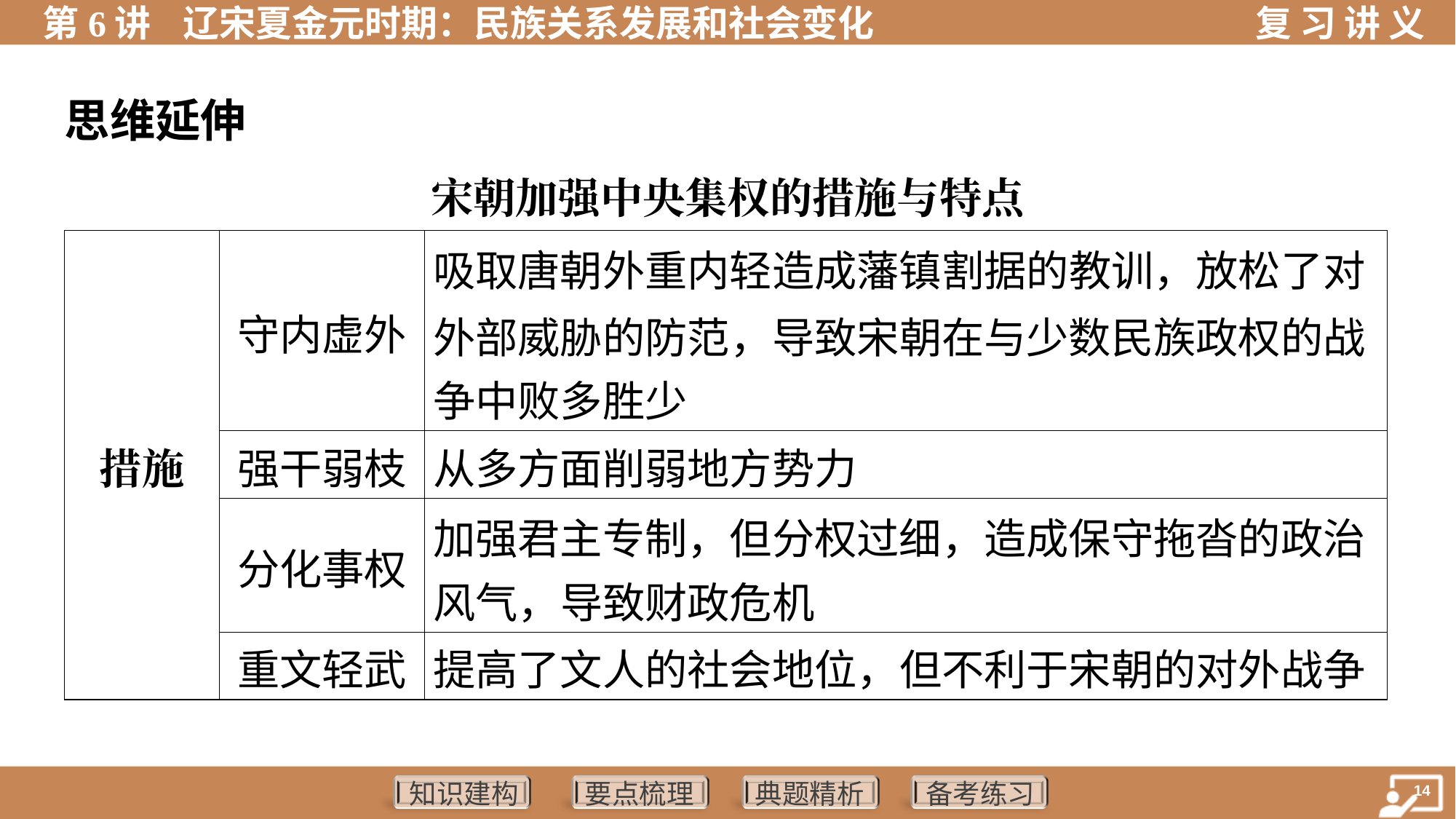

思维延伸
宋朝加强中央集权的措施与特点
| 措施 | 守内虚外 | 吸取唐朝外重内轻造成藩镇割据的教训，放松了对 外部威胁的防范，导致宋朝在与少数民族政权的战 争中败多胜少 |
| --- | --- | --- |
|  | 强干弱枝 | 从多方面削弱地方势力 |
|  | 分化事权 | 加强君主专制，但分权过细，造成保守拖沓的政治 风气，导致财政危机 |
|  | 重文轻武 | 提高了文人的社会地位，但不利于宋朝的对外战争 |